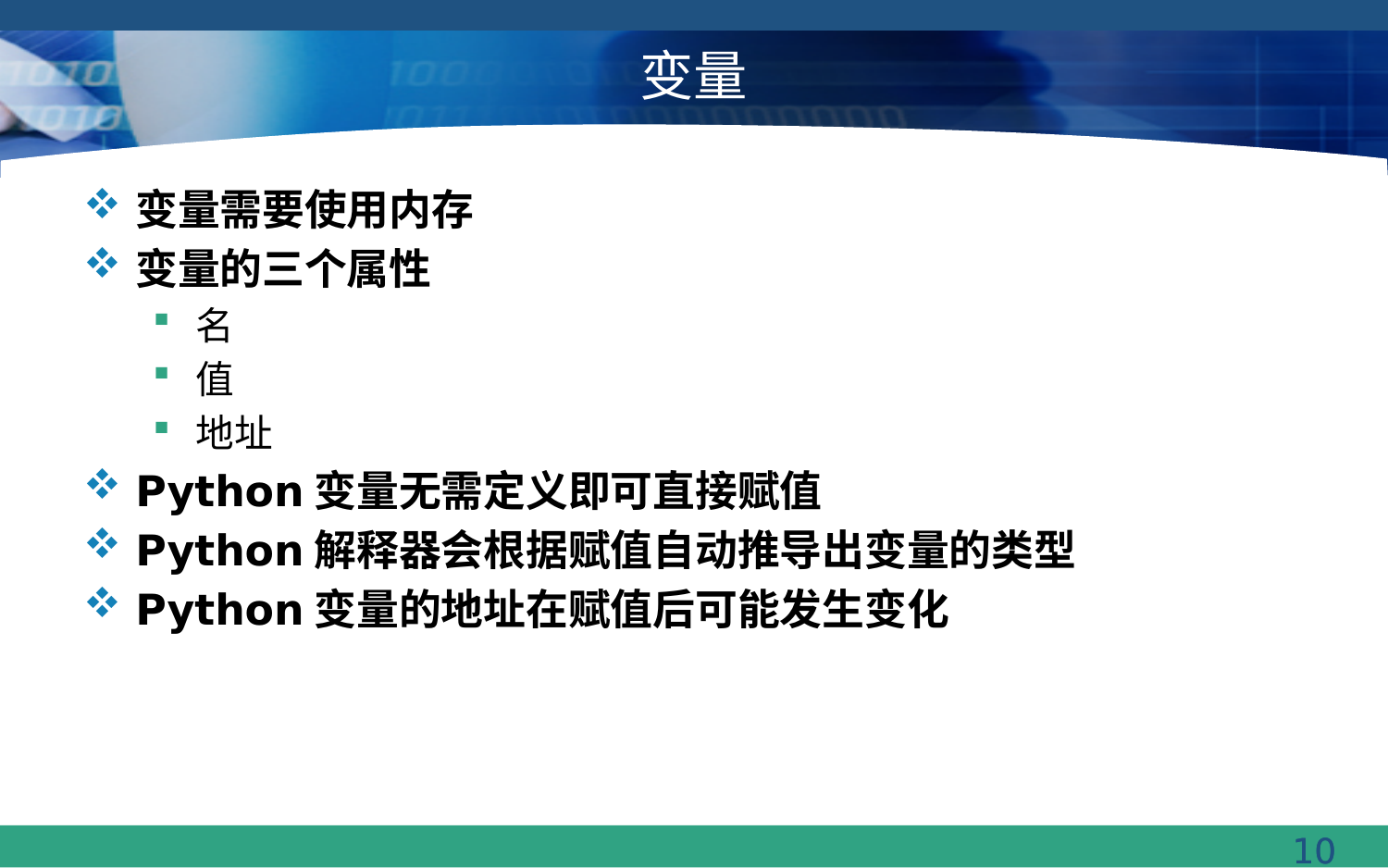

# 变量
变量需要使用内存
变量的三个属性
名
值
地址
Python变量无需定义即可直接赋值
Python解释器会根据赋值自动推导出变量的类型
Python变量的地址在赋值后可能发生变化